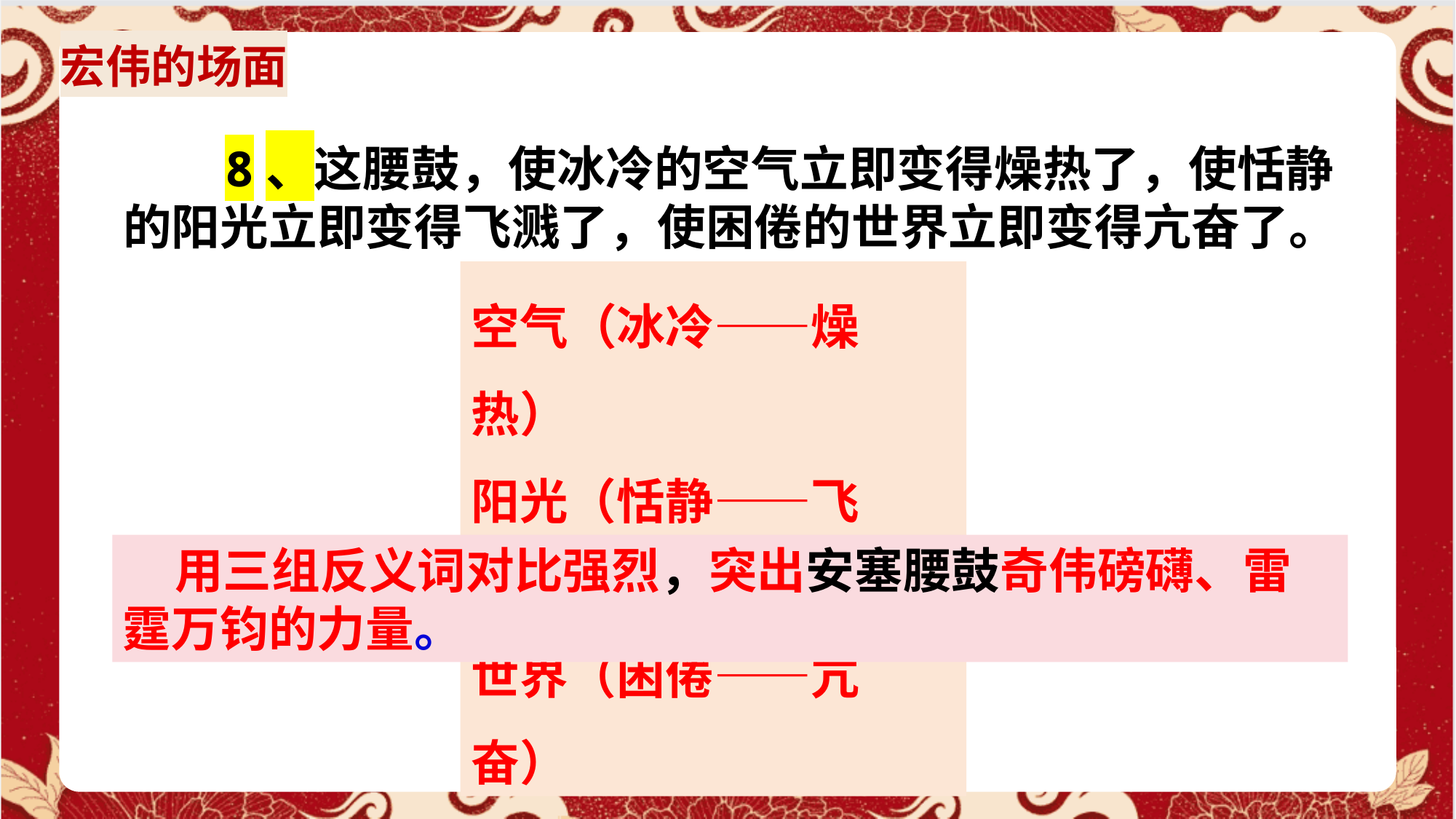

宏伟的场面
    8、这腰鼓，使冰冷的空气立即变得燥热了，使恬静的阳光立即变得飞溅了，使困倦的世界立即变得亢奋了。
空气（冰冷——燥热）
阳光（恬静——飞溅）
世界（困倦——亢奋）
    用三组反义词对比强烈，突出安塞腰鼓奇伟磅礴、雷霆万钧的力量。